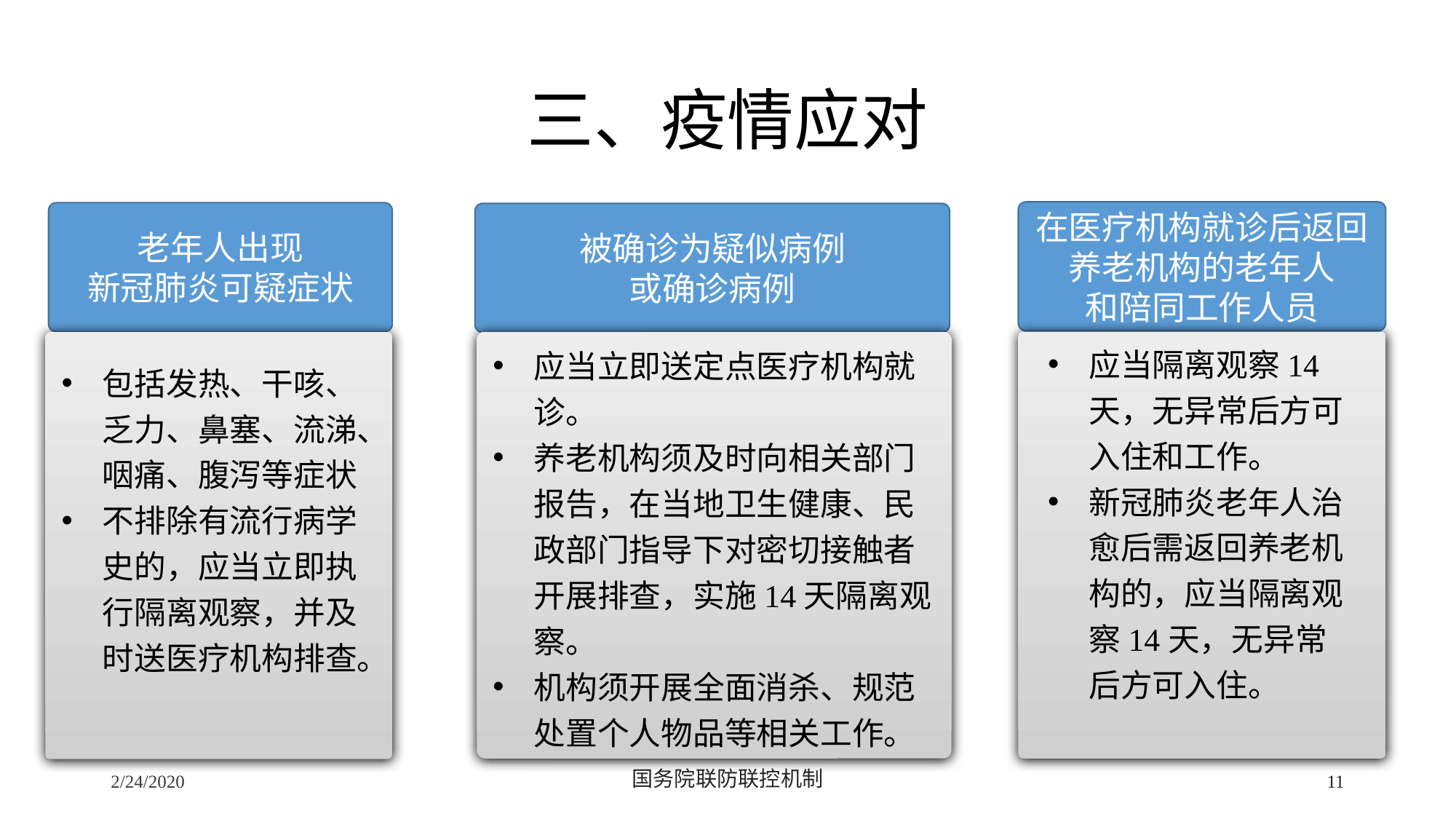

# 三、疫情应对
在医疗机构就诊后返回
养老机构的老年人
和陪同工作人员
老年人出现
新冠肺炎可疑症状
被确诊为疑似病例
或确诊病例

应当隔离观察14天，无异常后方可入住和工作。
新冠肺炎老年人治愈后需返回养老机构的，应当隔离观察14天，无异常后方可入住。

应当立即送定点医疗机构就诊。
养老机构须及时向相关部门报告，在当地卫生健康、民政部门指导下对密切接触者开展排查，实施14天隔离观察。
机构须开展全面消杀、规范处置个人物品等相关工作。
包括发热、干咳、乏力、鼻塞、流涕、咽痛、腹泻等症状
不排除有流行病学史的，应当立即执行隔离观察，并及时送医疗机构排查。
2/24/2020
国务院联防联控机制
11